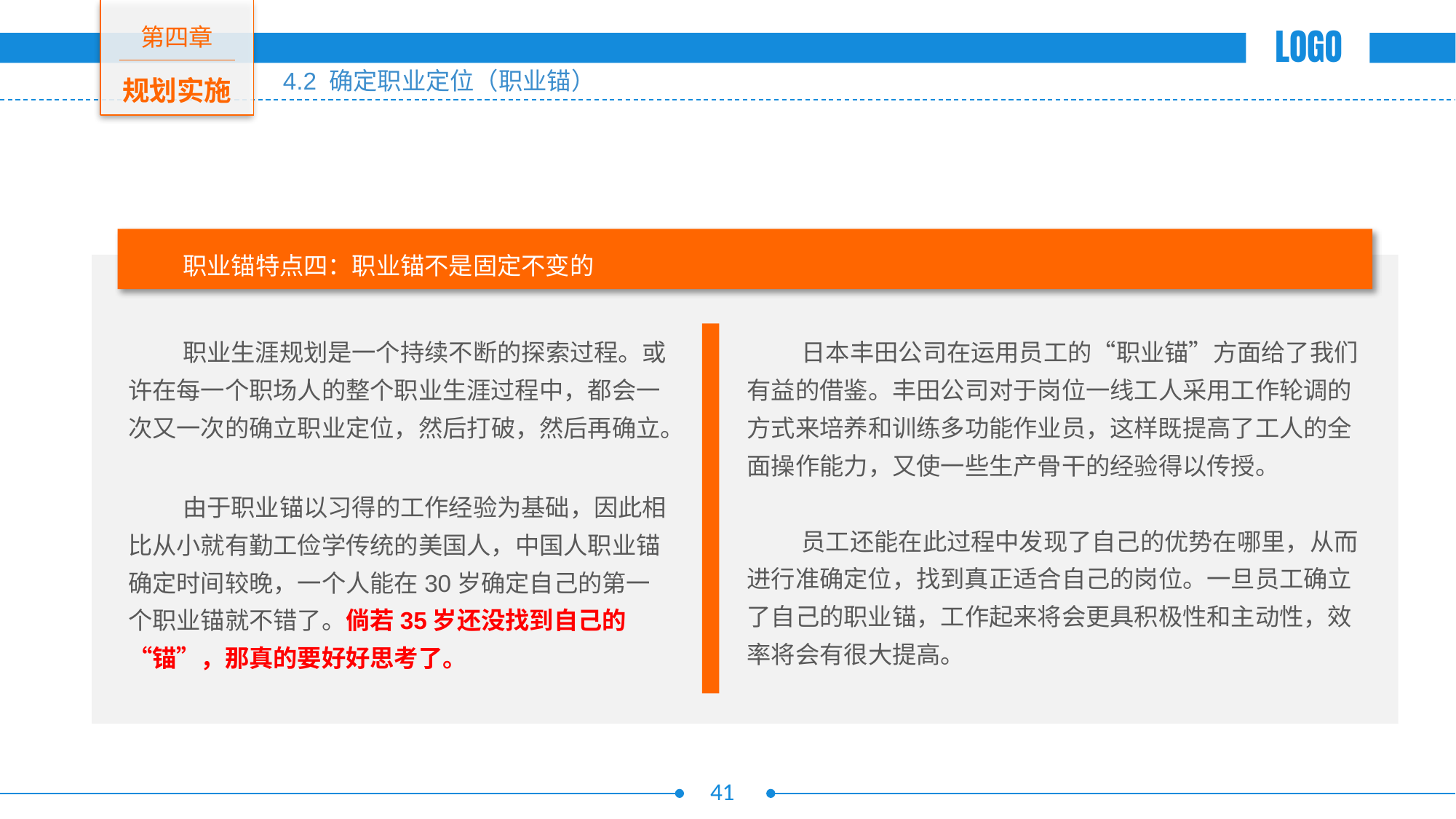

职业锚特点四：职业锚不是固定不变的
职业生涯规划是一个持续不断的探索过程。或许在每一个职场人的整个职业生涯过程中，都会一次又一次的确立职业定位，然后打破，然后再确立。

日本丰田公司在运用员工的“职业锚”方面给了我们有益的借鉴。丰田公司对于岗位一线工人采用工作轮调的方式来培养和训练多功能作业员，这样既提高了工人的全面操作能力，又使一些生产骨干的经验得以传授。
由于职业锚以习得的工作经验为基础，因此相比从小就有勤工俭学传统的美国人，中国人职业锚确定时间较晚，一个人能在30岁确定自己的第一个职业锚就不错了。倘若35岁还没找到自己的“锚”，那真的要好好思考了。
员工还能在此过程中发现了自己的优势在哪里，从而进行准确定位，找到真正适合自己的岗位。一旦员工确立了自己的职业锚，工作起来将会更具积极性和主动性，效率将会有很大提高。